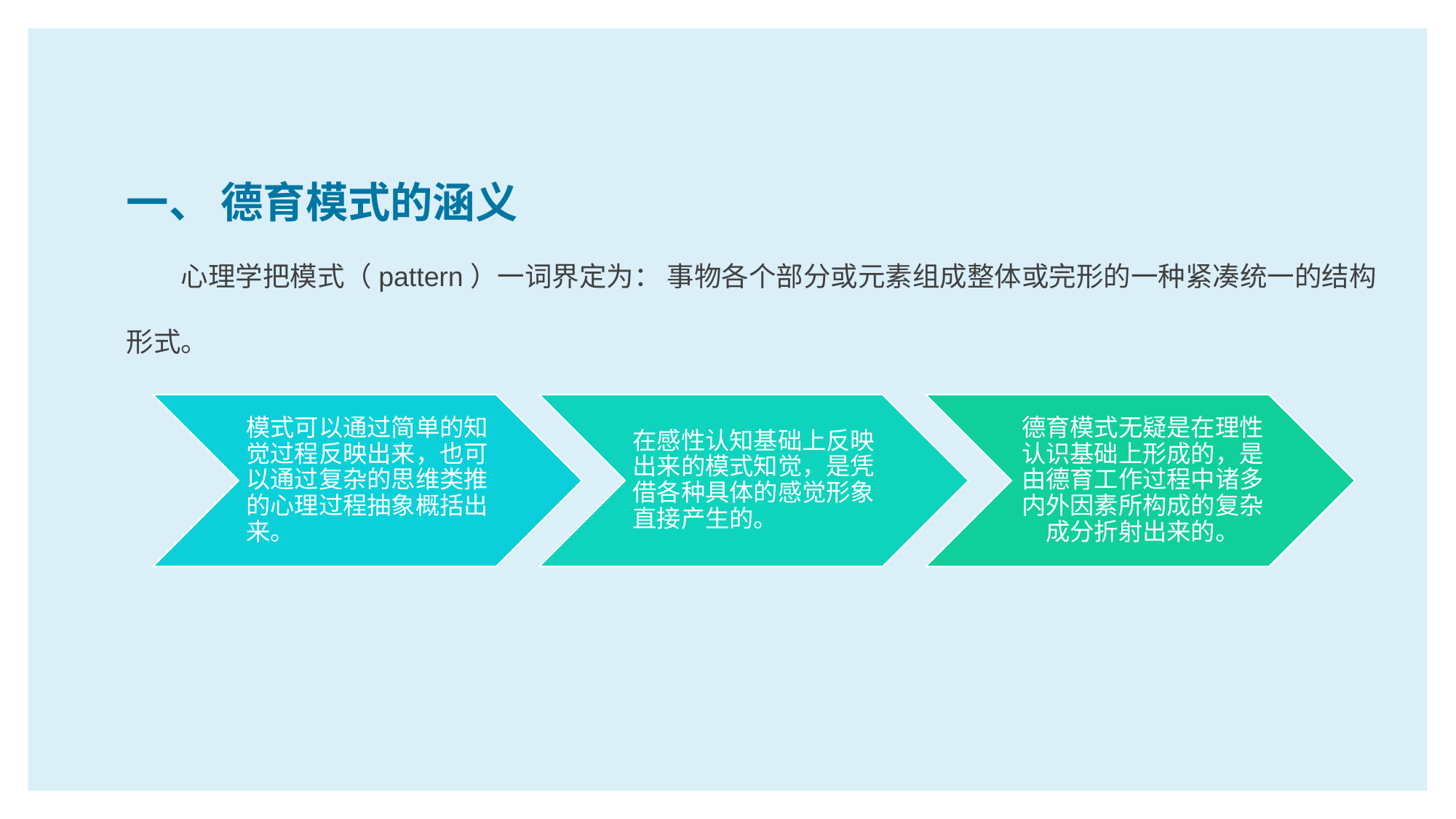

模式可以通过简单的知觉过程反映出来，也可以通过复杂的思维类推的心理过程抽象概括出来。
在感性认知基础上反映出来的模式知觉，是凭借各种具体的感觉形象直接产生的。
德育模式无疑是在理性认识基础上形成的，是由德育工作过程中诸多内外因素所构成的复杂成分折射出来的。
一、 德育模式的涵义
心理学把模式（pattern）一词界定为： 事物各个部分或元素组成整体或完形的一种紧凑统一的结构形式。